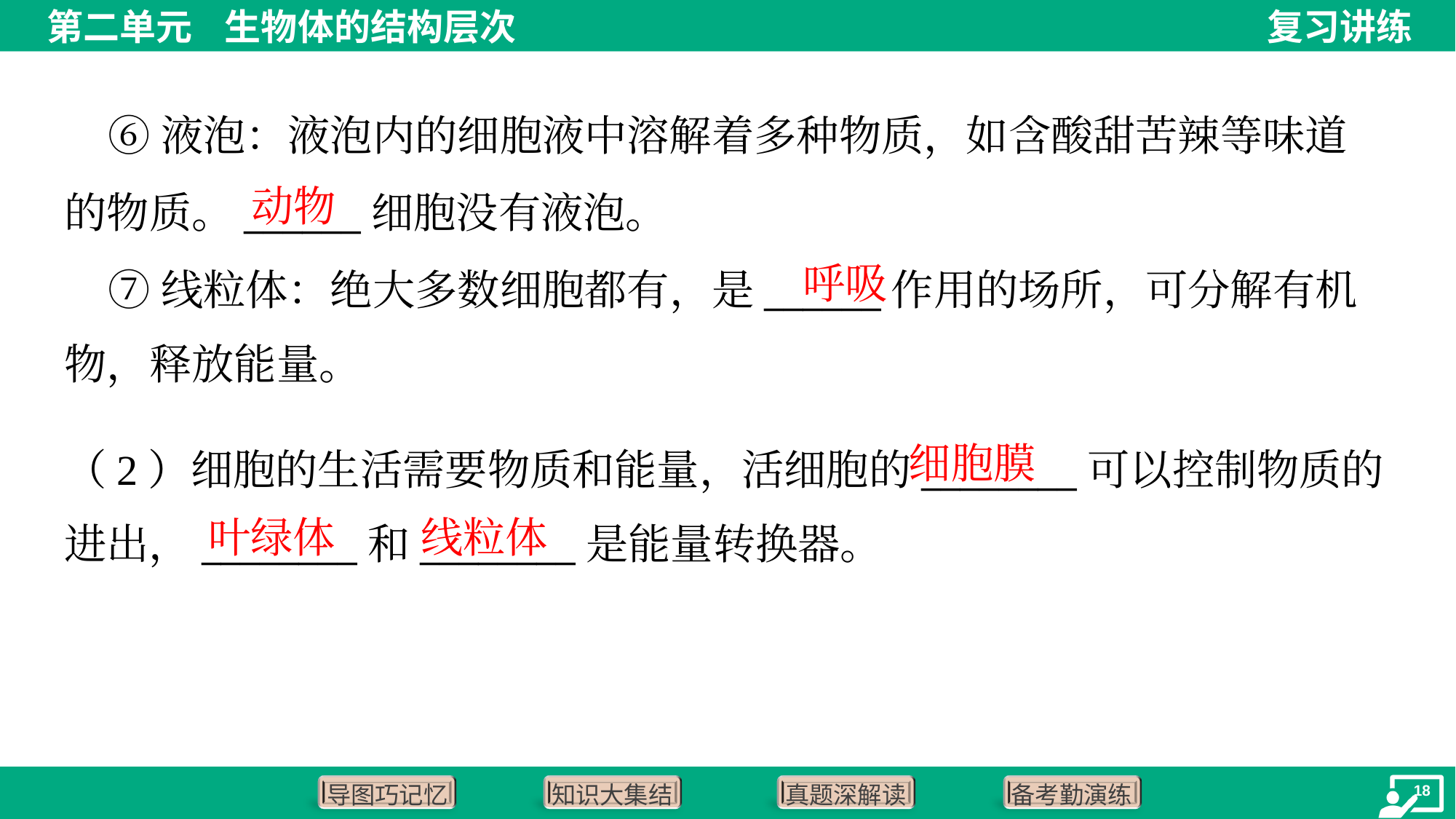

⑥液泡：液泡内的细胞液中溶解着多种物质，如含酸甜苦辣等味道
的物质。______细胞没有液泡。
    ⑦线粒体：绝大多数细胞都有，是______作用的场所，可分解有机
物，释放能量。
动物
呼吸
细胞膜
（2）细胞的生活需要物质和能量，活细胞的________可以控制物质的
进出，________和________是能量转换器。
叶绿体
线粒体